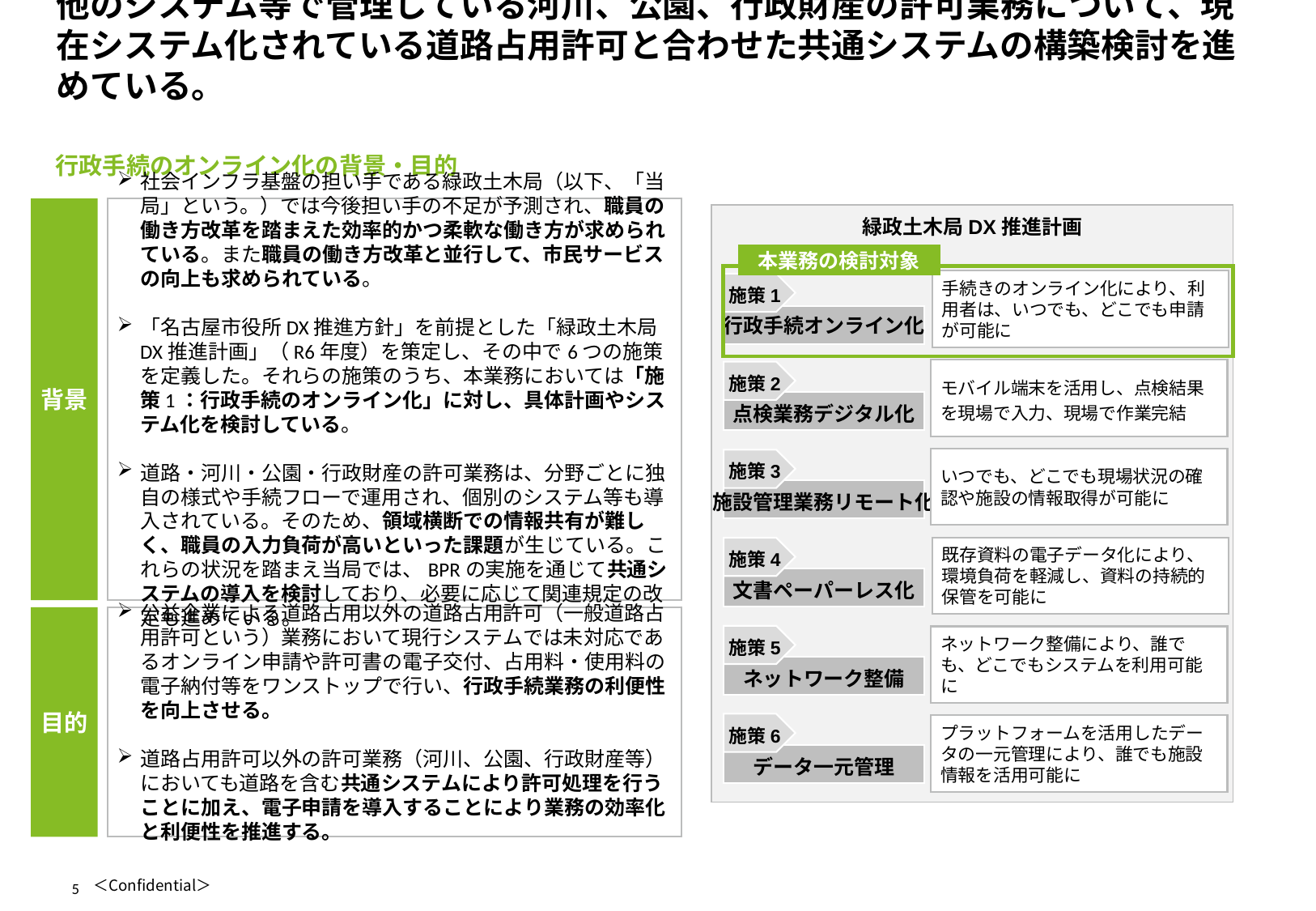

# 他のシステム等で管理している河川、公園、行政財産の許可業務について、現在システム化されている道路占用許可と合わせた共通システムの構築検討を進めている。
行政手続のオンライン化の背景・目的
背景
社会インフラ基盤の担い手である緑政土木局（以下、「当局」という。）では今後担い手の不足が予測され、職員の働き方改革を踏まえた効率的かつ柔軟な働き方が求められている。また職員の働き方改革と並行して、市民サービスの向上も求められている。

「名古屋市役所DX推進方針」を前提とした「緑政土木局DX推進計画」（R6年度）を策定し、その中で6つの施策を定義した。それらの施策のうち、本業務においては「施策1：行政手続のオンライン化」に対し、具体計画やシステム化を検討している。

道路・河川・公園・行政財産の許可業務は、分野ごとに独自の様式や手続フローで運用され、個別のシステム等も導入されている。そのため、領域横断での情報共有が難しく、職員の入力負荷が高いといった課題が生じている。これらの状況を踏まえ当局では、BPRの実施を通じて共通システムの導入を検討しており、必要に応じて関連規定の改定も進めている。
緑政土木局DX推進計画
手続きのオンライン化により、利用者は、いつでも、どこでも申請が可能に
施策1
行政手続オンライン化
モバイル端末を活用し、点検結果を現場で入力、現場で作業完結
施策2
点検業務デジタル化
いつでも、どこでも現場状況の確認や施設の情報取得が可能に
施策3
施設管理業務リモート化
既存資料の電子データ化により、環境負荷を軽減し、資料の持続的保管を可能に
施策4
文書ペーパーレス化
施策5
ネットワーク整備により、誰でも、どこでもシステムを利用可能に
ネットワーク整備
施策6
プラットフォームを活用したデータの一元管理により、誰でも施設情報を活用可能に
データ一元管理
本業務の検討対象

目的
公益企業による道路占用以外の道路占用許可（一般道路占用許可という）業務において現行システムでは未対応であるオンライン申請や許可書の電子交付、占用料・使用料の電子納付等をワンストップで行い、行政手続業務の利便性を向上させる。

道路占用許可以外の許可業務（河川、公園、行政財産等）においても道路を含む共通システムにより許可処理を行うことに加え、電子申請を導入することにより業務の効率化と利便性を推進する。
5
＜Confidential＞